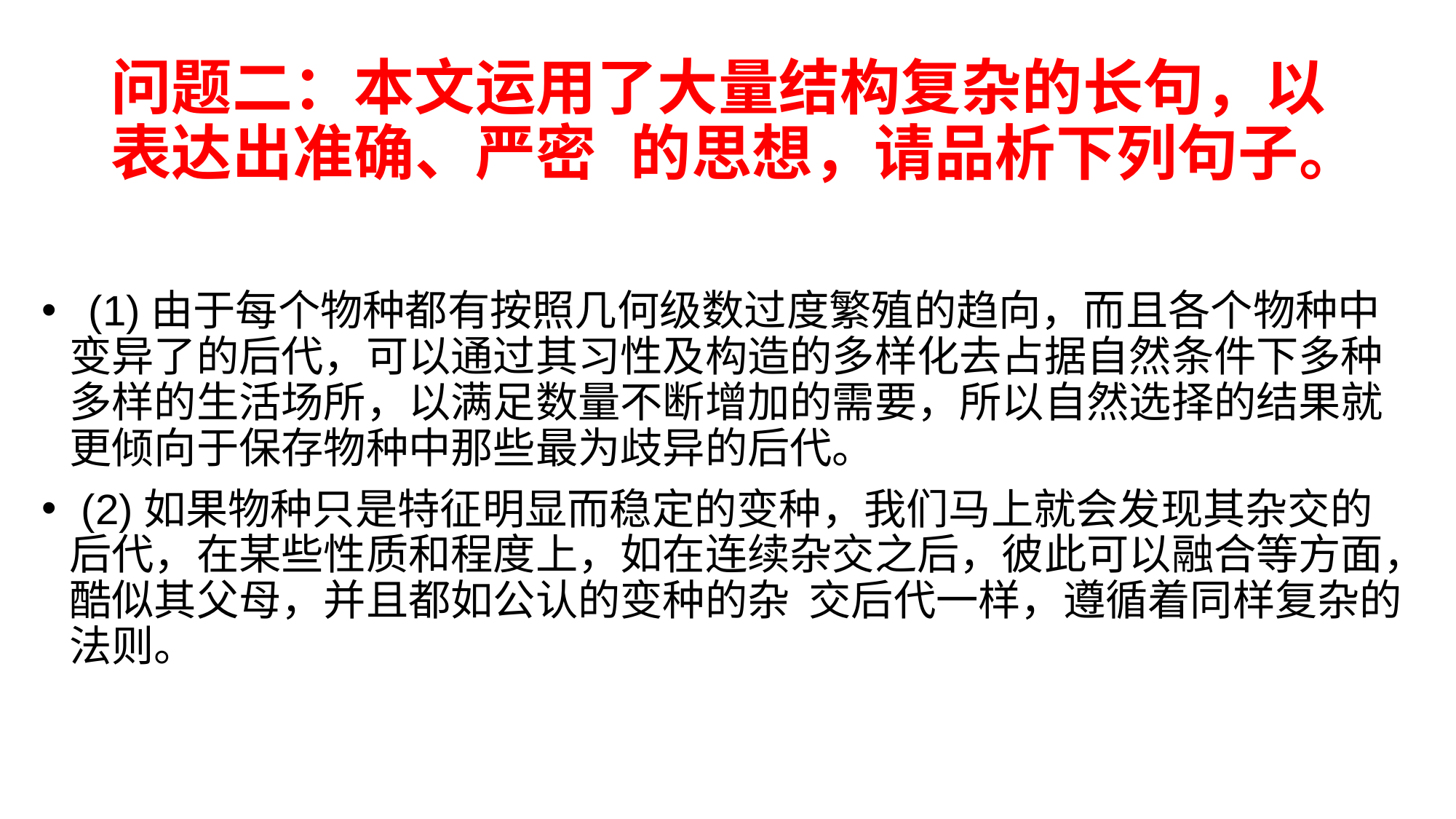

# 问题二：本文运用了大量结构复杂的长句，以表达出准确、严密  的思想，请品析下列句子。

  (1)由于每个物种都有按照几何级数过度繁殖的趋向，而且各个物种中变异了的后代，可以通过其习性及构造的多样化去占据自然条件下多种多样的生活场所，以满足数量不断增加的需要，所以自然选择的结果就更倾向于保存物种中那些最为歧异的后代。
 (2)如果物种只是特征明显而稳定的变种，我们马上就会发现其杂交的后代，在某些性质和程度上，如在连续杂交之后，彼此可以融合等方面，酷似其父母，并且都如公认的变种的杂  交后代一样，遵循着同样复杂的法则。